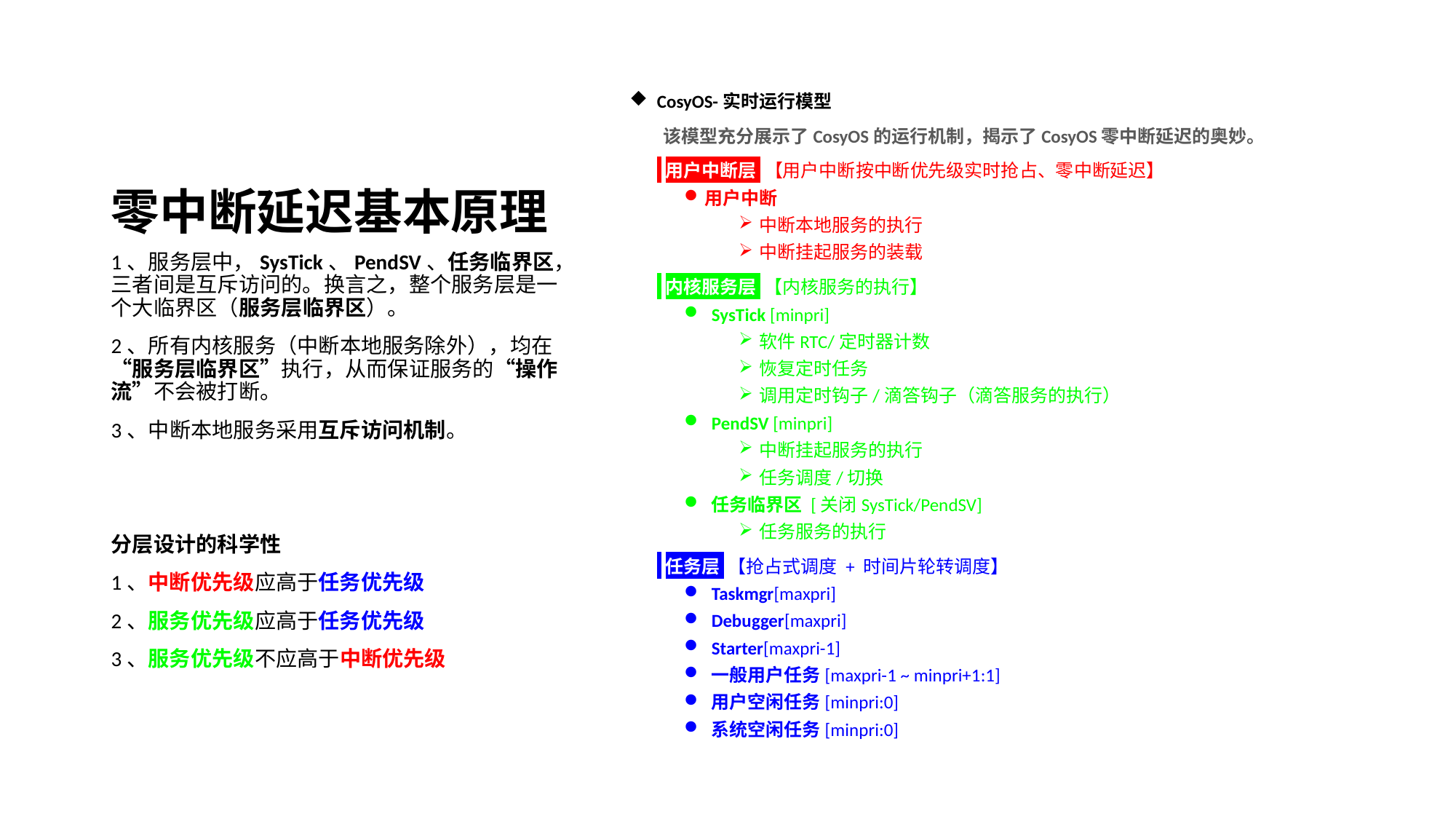

# 零中断延迟基本原理
CosyOS-实时运行模型
       该模型充分展示了CosyOS的运行机制，揭示了CosyOS零中断延迟的奥妙。
 用户中断层  【用户中断按中断优先级实时抢占、零中断延迟】
用户中断
中断本地服务的执行
中断挂起服务的装载
 内核服务层  【内核服务的执行】
SysTick [minpri]
软件RTC/定时器计数
恢复定时任务
调用定时钩子/滴答钩子（滴答服务的执行）
PendSV [minpri]
中断挂起服务的执行
任务调度/切换
任务临界区 [关闭SysTick/PendSV]
任务服务的执行
 任务层  【抢占式调度 + 时间片轮转调度】
Taskmgr[maxpri]
Debugger[maxpri]
Starter[maxpri-1]
一般用户任务[maxpri-1 ~ minpri+1:1]
用户空闲任务[minpri:0]
系统空闲任务[minpri:0]
1、服务层中，SysTick、PendSV、任务临界区，三者间是互斥访问的。换言之，整个服务层是一个大临界区（服务层临界区）。
2、所有内核服务（中断本地服务除外），均在“服务层临界区”执行，从而保证服务的“操作流”不会被打断。
3、中断本地服务采用互斥访问机制。

分层设计的科学性
1、中断优先级应高于任务优先级
2、服务优先级应高于任务优先级
3、服务优先级不应高于中断优先级